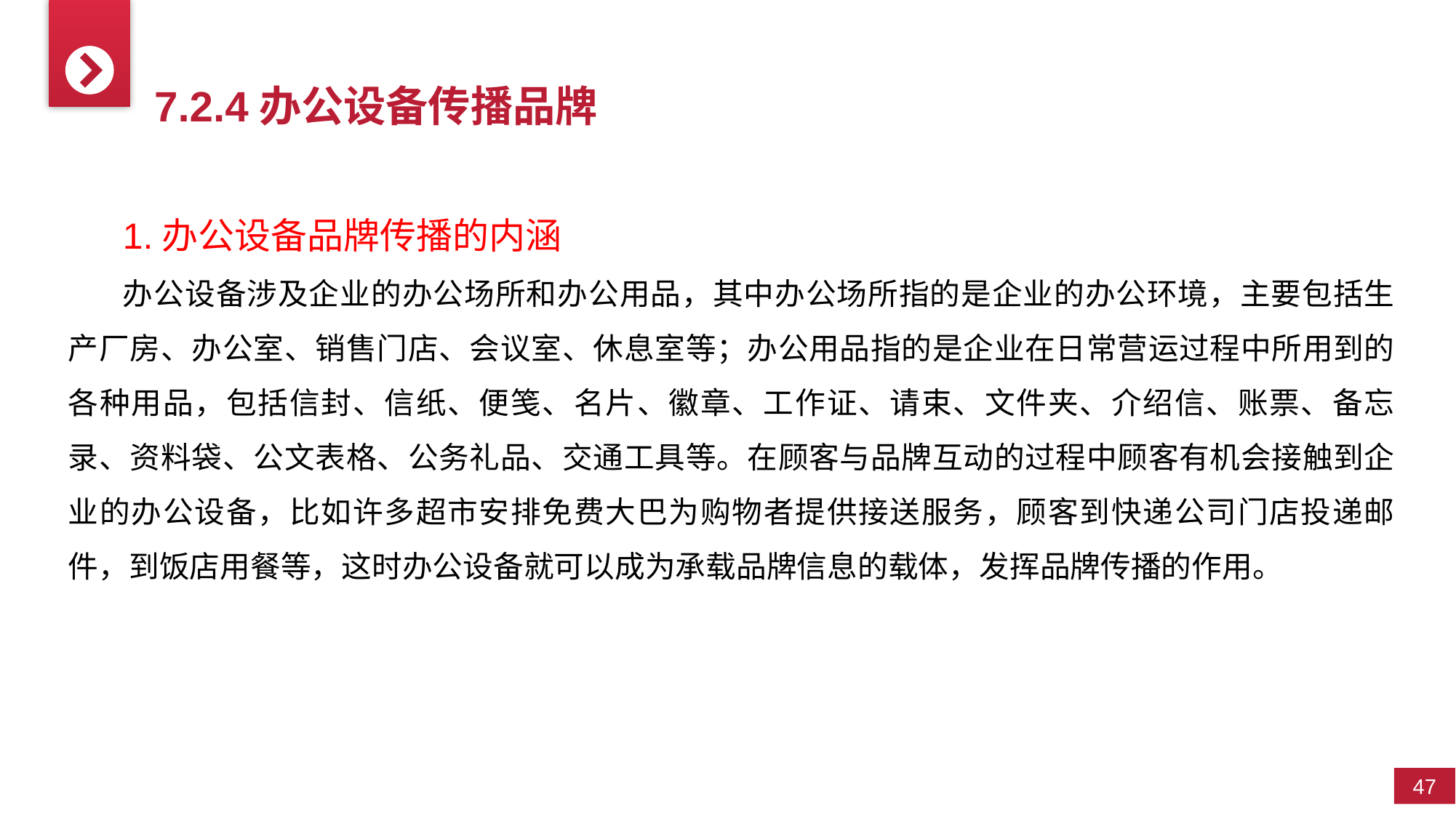

7.2.4办公设备传播品牌
1.办公设备品牌传播的内涵
办公设备涉及企业的办公场所和办公用品，其中办公场所指的是企业的办公环境，主要包括生产厂房、办公室、销售门店、会议室、休息室等；办公用品指的是企业在日常营运过程中所用到的各种用品，包括信封、信纸、便笺、名片、徽章、工作证、请束、文件夹、介绍信、账票、备忘录、资料袋、公文表格、公务礼品、交通工具等。在顾客与品牌互动的过程中顾客有机会接触到企业的办公设备，比如许多超市安排免费大巴为购物者提供接送服务，顾客到快递公司门店投递邮件，到饭店用餐等，这时办公设备就可以成为承载品牌信息的载体，发挥品牌传播的作用。